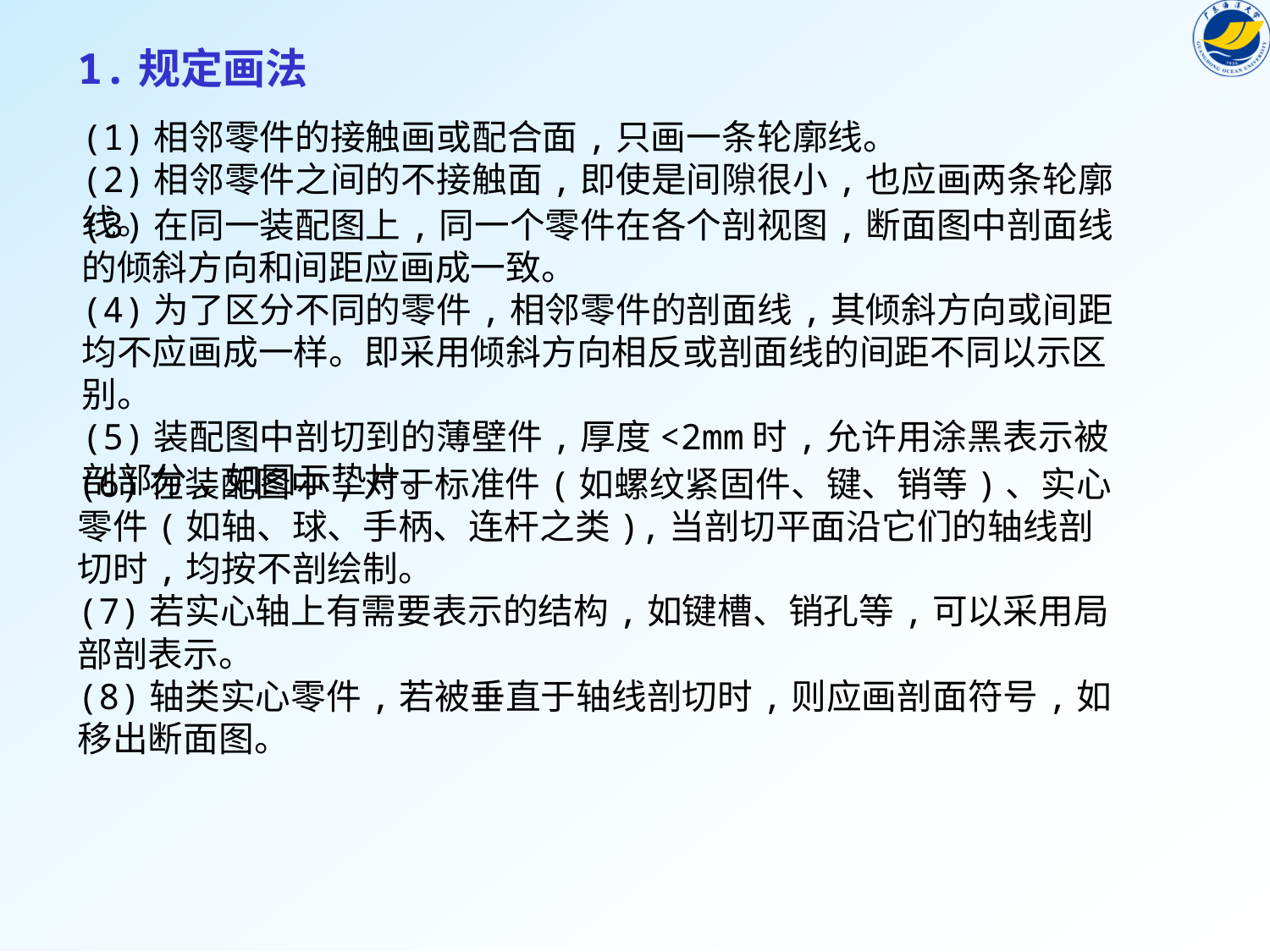

1.规定画法
(1)相邻零件的接触画或配合面,只画一条轮廓线。
(2)相邻零件之间的不接触面,即使是间隙很小,也应画两条轮廓线。
(3)在同一装配图上,同一个零件在各个剖视图,断面图中剖面线的倾斜方向和间距应画成一致。
(4)为了区分不同的零件,相邻零件的剖面线,其倾斜方向或间距均不应画成一样。即采用倾斜方向相反或剖面线的间距不同以示区别。
(5)装配图中剖切到的薄壁件,厚度<2mm时,允许用涂黑表示被剖部分,如图示垫片。
(6)在装配图中,对于标准件(如螺纹紧固件、键、销等)、实心零件(如轴、球、手柄、连杆之类),当剖切平面沿它们的轴线剖切时,均按不剖绘制。
(7)若实心轴上有需要表示的结构,如键槽、销孔等,可以采用局部剖表示。
(8)轴类实心零件,若被垂直于轴线剖切时,则应画剖面符号,如移出断面图。